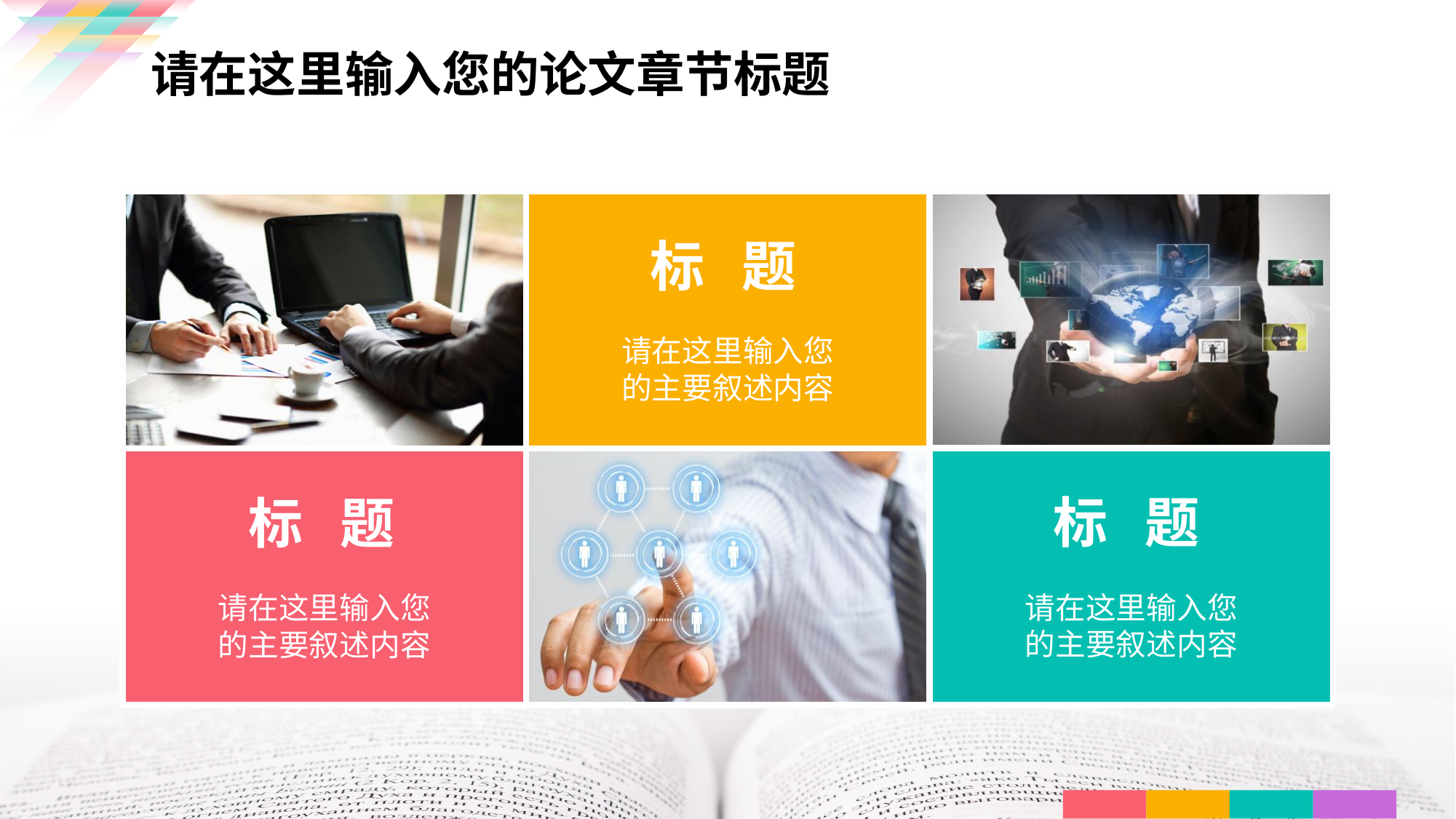

请在这里输入您的论文章节标题

标   题
请在这里输入您
的主要叙述内容

标   题
标   题
请在这里输入您
的主要叙述内容

请在这里输入您
的主要叙述内容